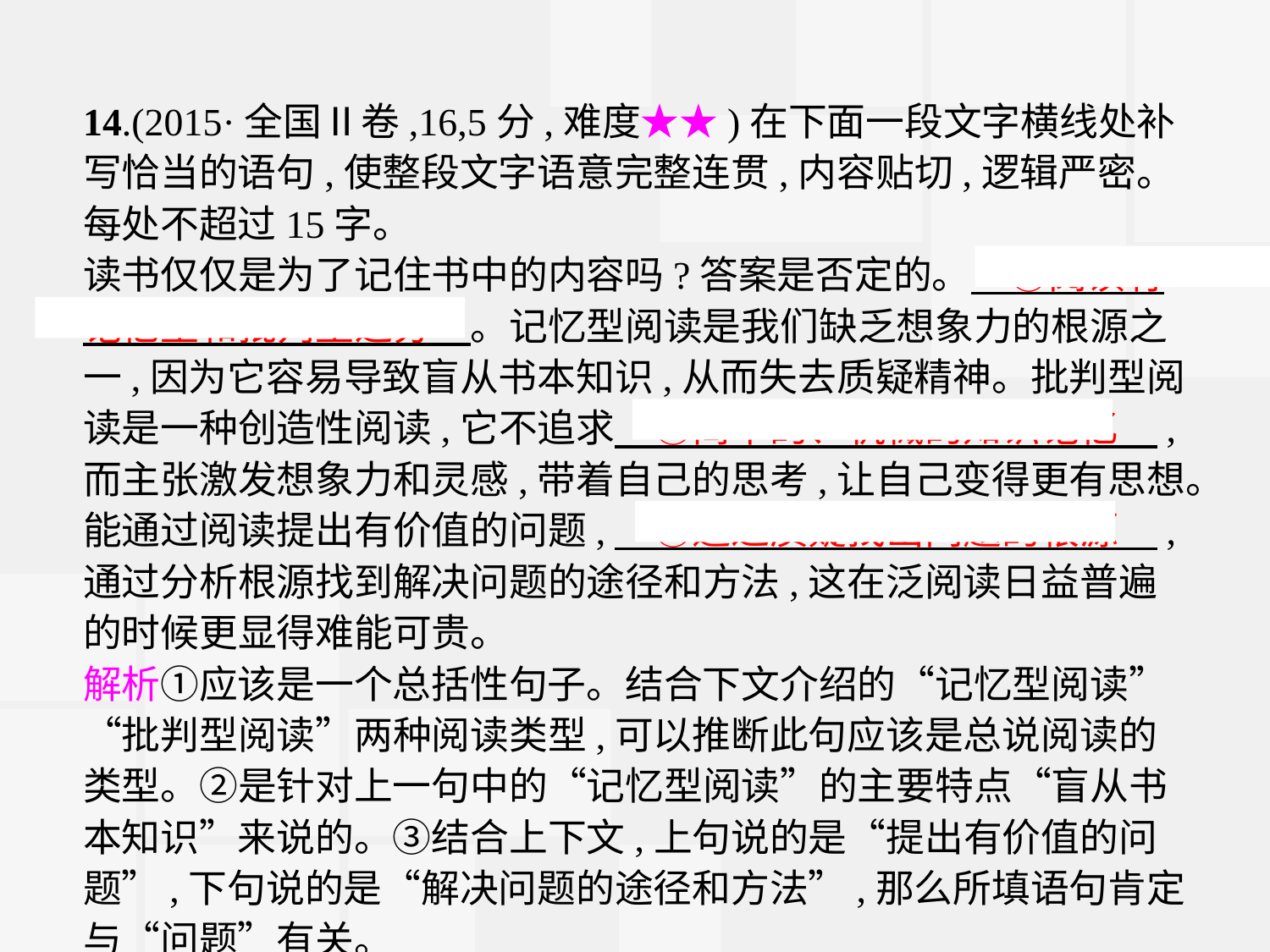

14.(2015·全国Ⅱ卷,16,5分,难度★★)在下面一段文字横线处补写恰当的语句,使整段文字语意完整连贯,内容贴切,逻辑严密。每处不超过15字。
读书仅仅是为了记住书中的内容吗?答案是否定的。　①阅读有记忆型和批判型之分　。记忆型阅读是我们缺乏想象力的根源之一,因为它容易导致盲从书本知识,从而失去质疑精神。批判型阅读是一种创造性阅读,它不追求　②简单的、机械的知识记忆　,而主张激发想象力和灵感,带着自己的思考,让自己变得更有思想。能通过阅读提出有价值的问题,　③通过质疑找出问题的根源　,通过分析根源找到解决问题的途径和方法,这在泛阅读日益普遍的时候更显得难能可贵。
解析①应该是一个总括性句子。结合下文介绍的“记忆型阅读”“批判型阅读”两种阅读类型,可以推断此句应该是总说阅读的类型。②是针对上一句中的“记忆型阅读”的主要特点“盲从书本知识”来说的。③结合上下文,上句说的是“提出有价值的问题”,下句说的是“解决问题的途径和方法”,那么所填语句肯定与“问题”有关。